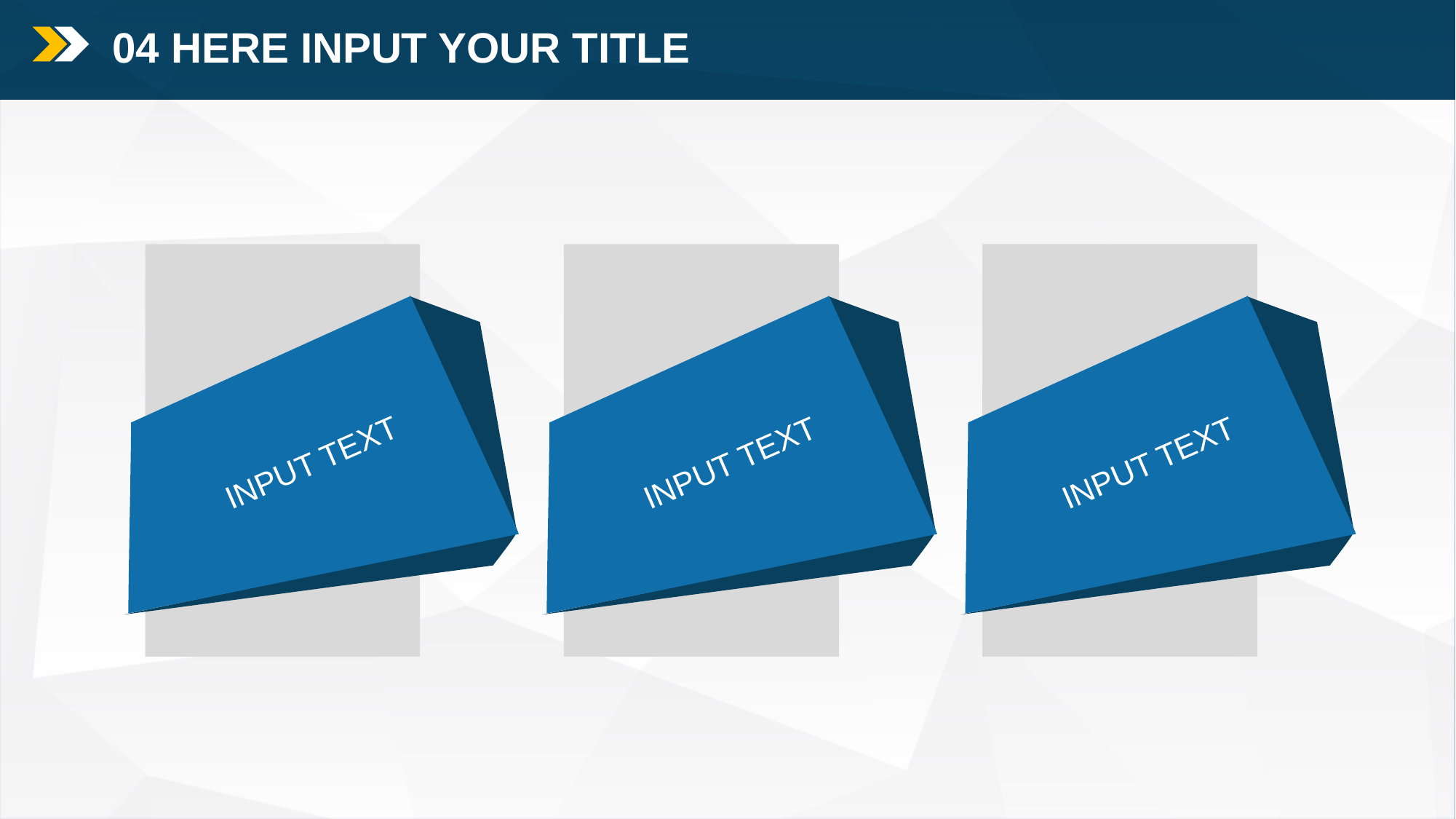

04 HERE INPUT YOUR TITLE

地区卡
地区卡
地区卡

INPUT TEXT
INPUT TEXT
INPUT TEXT